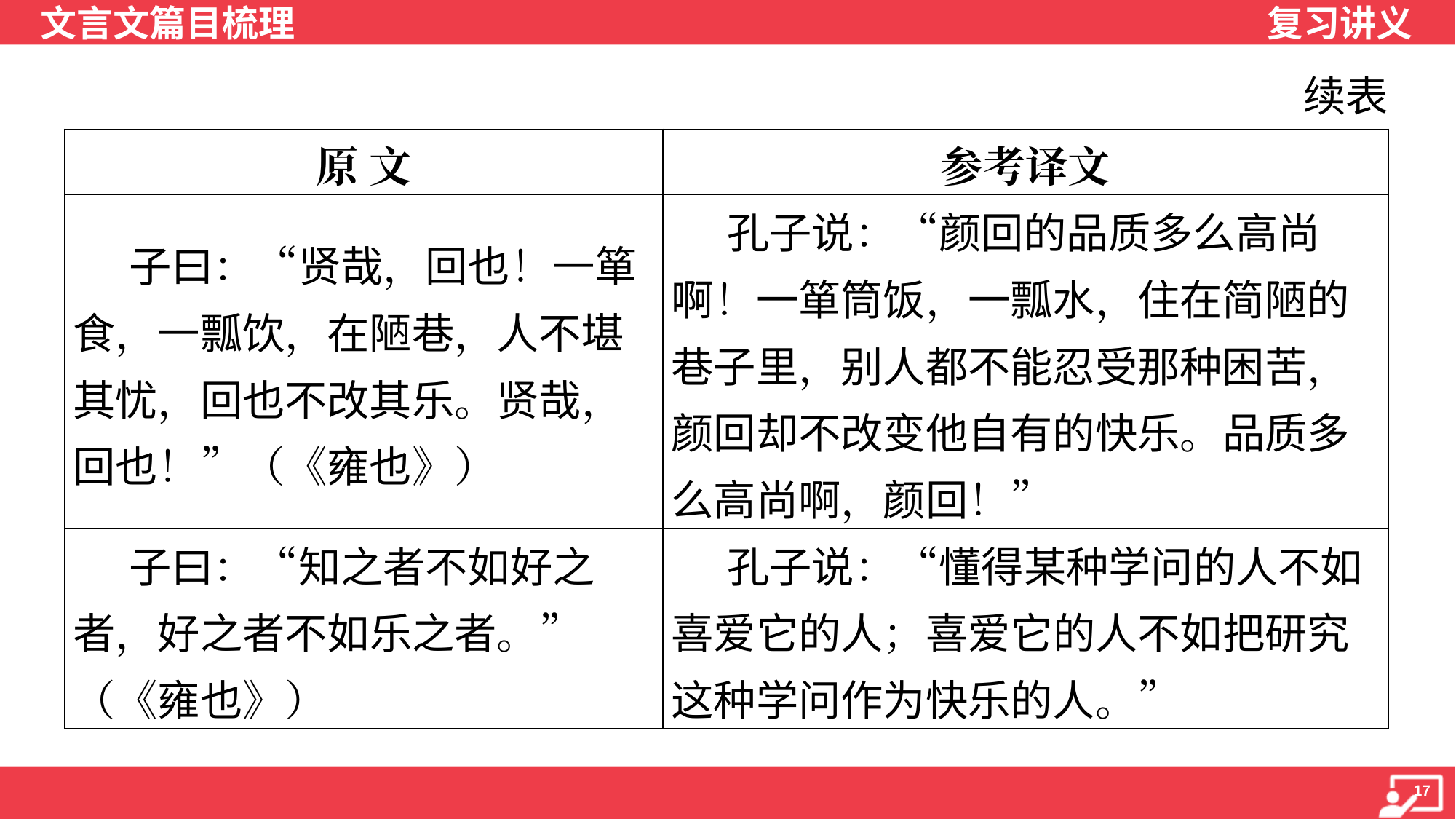

续表
| 原 文 | 参考译文 |
| --- | --- |
| 子曰：“贤哉，回也！一箪食，一瓢饮，在陋巷，人不堪其忧，回也不改其乐。贤哉，回也！”（《雍也》） | 孔子说：“颜回的品质多么高尚啊！一箪筒饭，一瓢水，住在简陋的巷子里，别人都不能忍受那种困苦，颜回却不改变他自有的快乐。品质多么高尚啊，颜回！” |
| 子曰：“知之者不如好之者，好之者不如乐之者。”（《雍也》） | 孔子说：“懂得某种学问的人不如喜爱它的人；喜爱它的人不如把研究这种学问作为快乐的人。” |